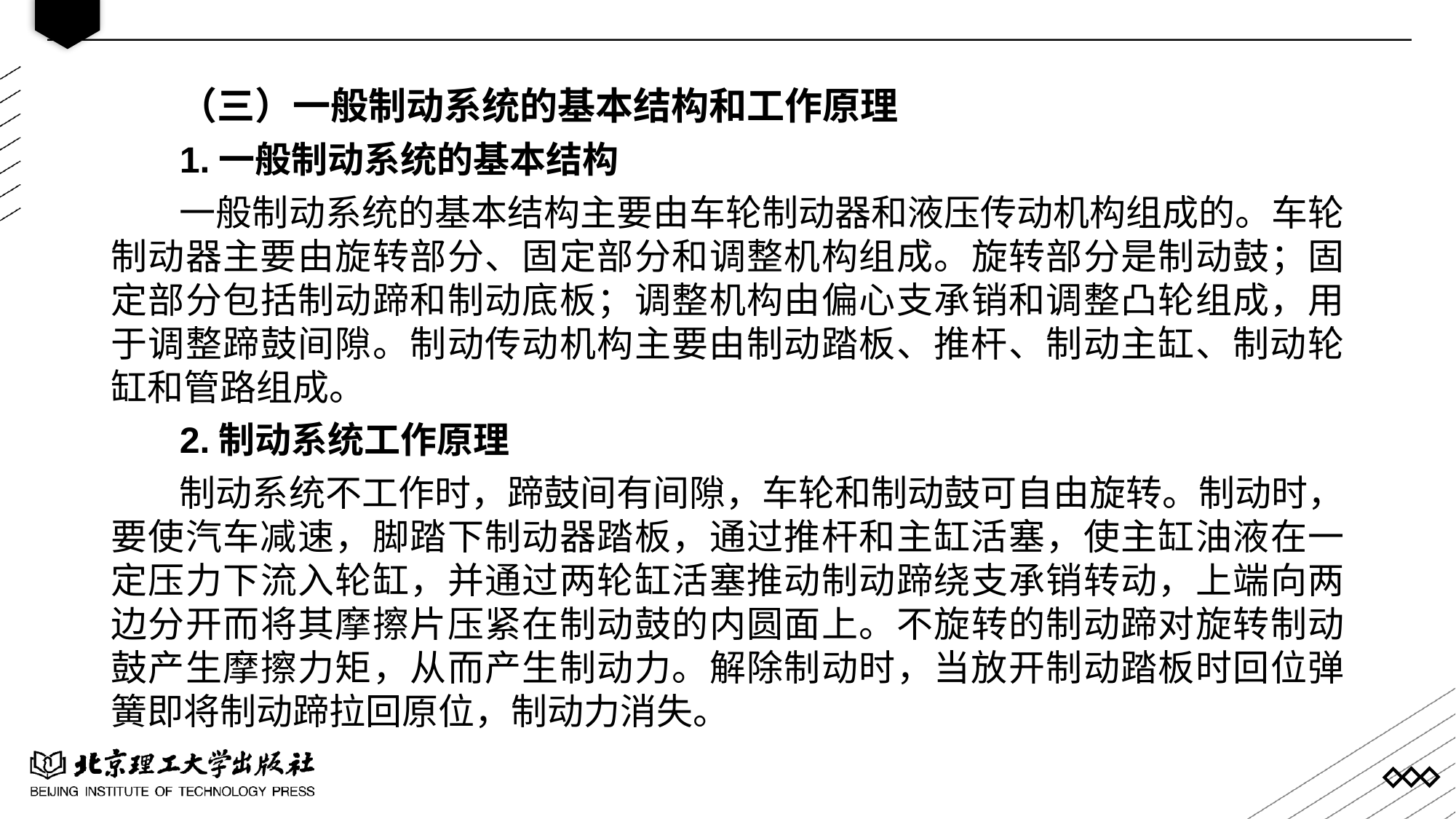

（三）一般制动系统的基本结构和工作原理
1.一般制动系统的基本结构
一般制动系统的基本结构主要由车轮制动器和液压传动机构组成的。车轮制动器主要由旋转部分、固定部分和调整机构组成。旋转部分是制动鼓；固定部分包括制动蹄和制动底板；调整机构由偏心支承销和调整凸轮组成，用于调整蹄鼓间隙。制动传动机构主要由制动踏板、推杆、制动主缸、制动轮缸和管路组成。
2.制动系统工作原理
制动系统不工作时，蹄鼓间有间隙，车轮和制动鼓可自由旋转。制动时，要使汽车减速，脚踏下制动器踏板，通过推杆和主缸活塞，使主缸油液在一定压力下流入轮缸，并通过两轮缸活塞推动制动蹄绕支承销转动，上端向两边分开而将其摩擦片压紧在制动鼓的内圆面上。不旋转的制动蹄对旋转制动鼓产生摩擦力矩，从而产生制动力。解除制动时，当放开制动踏板时回位弹簧即将制动蹄拉回原位，制动力消失。